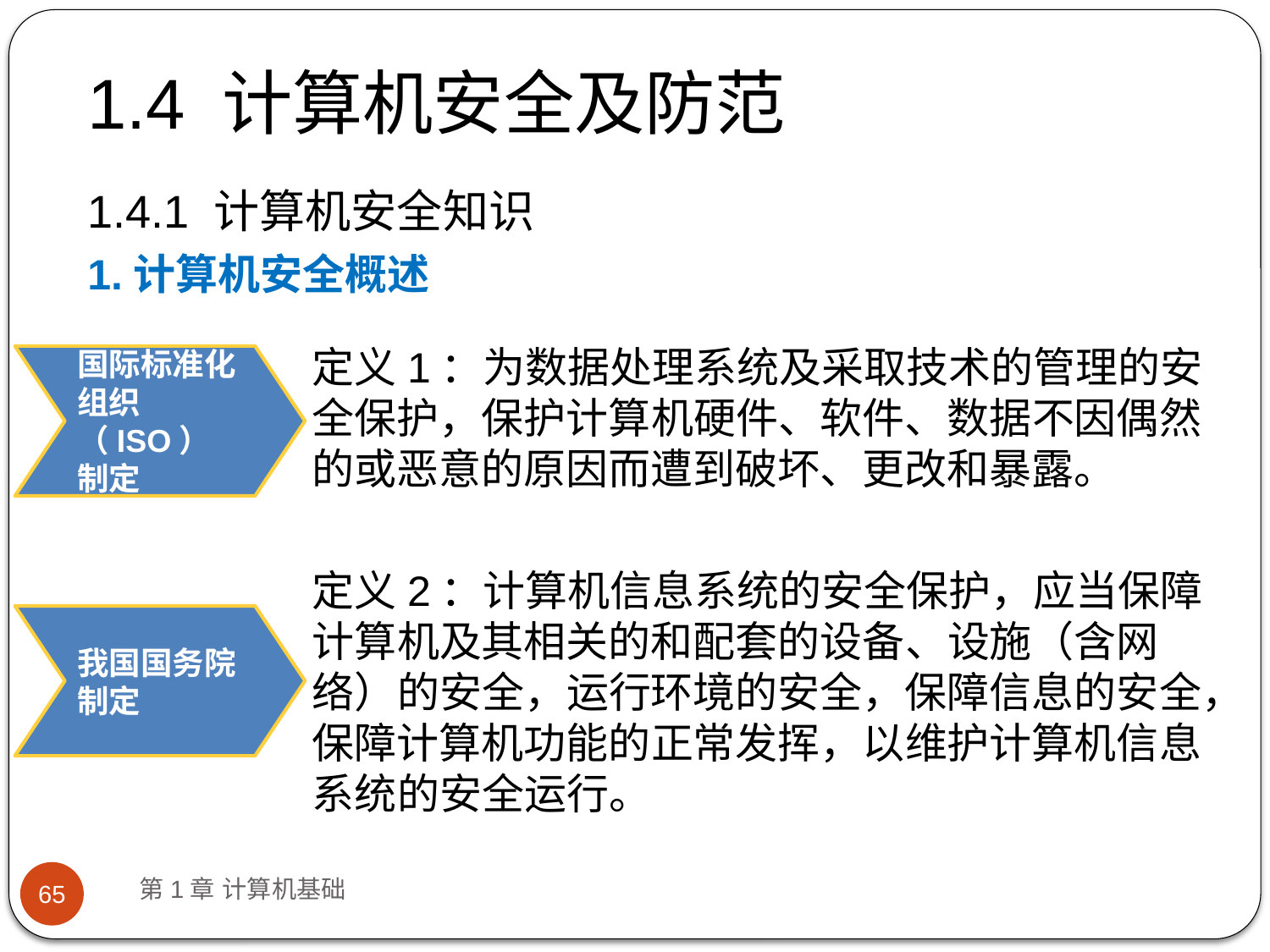

# 1.4 计算机安全及防范
1.4.1 计算机安全知识
1.计算机安全概述
定义1：为数据处理系统及采取技术的管理的安全保护，保护计算机硬件、软件、数据不因偶然的或恶意的原因而遭到破坏、更改和暴露。

定义2：计算机信息系统的安全保护，应当保障计算机及其相关的和配套的设备、设施（含网络）的安全，运行环境的安全，保障信息的安全，保障计算机功能的正常发挥，以维护计算机信息系统的安全运行。
国际标准化组织（ISO）制定
我国国务院制定
第1章 计算机基础
65